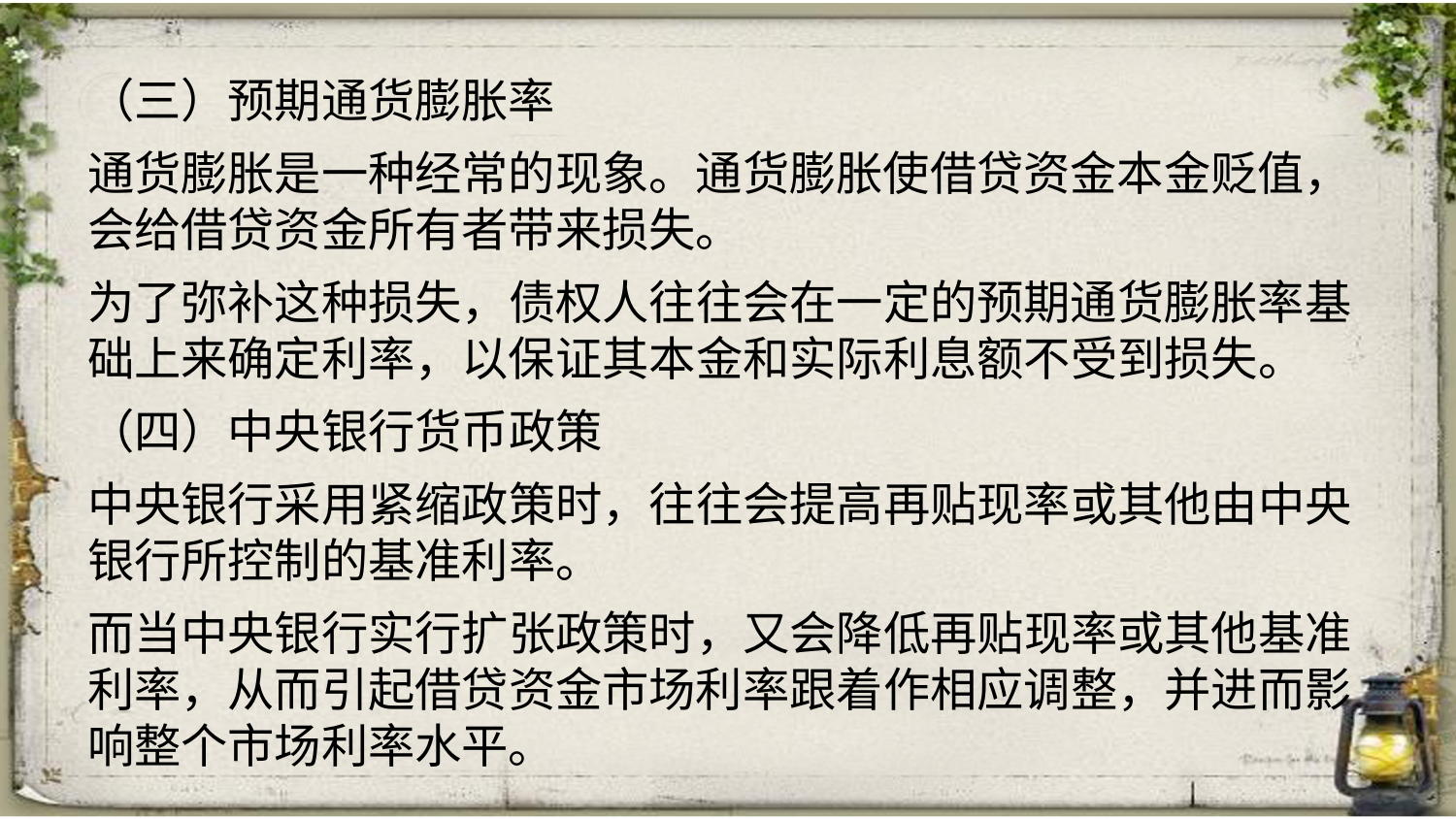

（三）预期通货膨胀率
通货膨胀是一种经常的现象。通货膨胀使借贷资金本金贬值，会给借贷资金所有者带来损失。
为了弥补这种损失，债权人往往会在一定的预期通货膨胀率基础上来确定利率，以保证其本金和实际利息额不受到损失。
（四）中央银行货币政策
中央银行采用紧缩政策时，往往会提高再贴现率或其他由中央银行所控制的基准利率。
而当中央银行实行扩张政策时，又会降低再贴现率或其他基准利率，从而引起借贷资金市场利率跟着作相应调整，并进而影响整个市场利率水平。